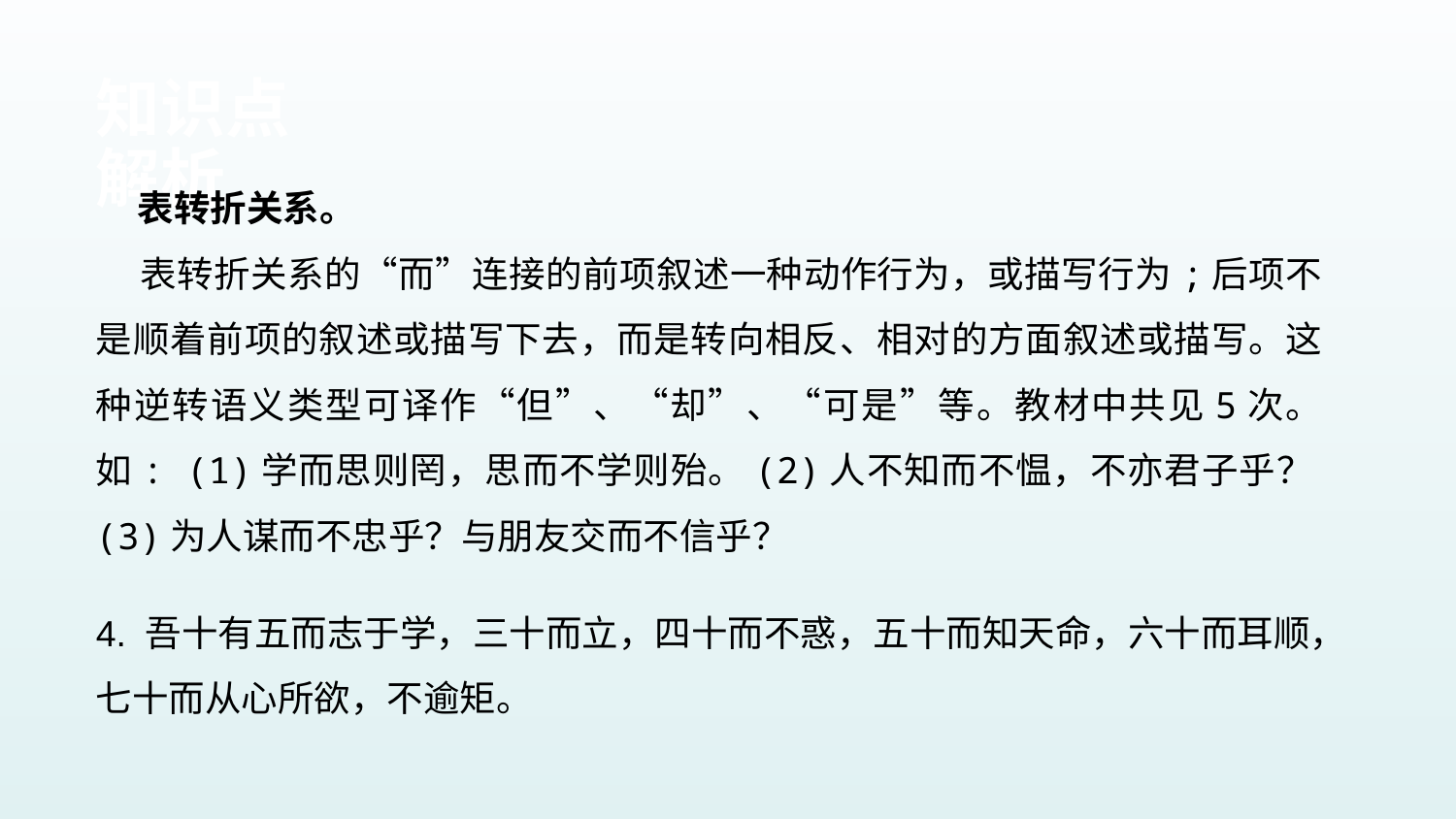

知识点解析
    表转折关系。
    表转折关系的“而”连接的前项叙述一种动作行为，或描写行为;后项不是顺着前项的叙述或描写下去，而是转向相反、相对的方面叙述或描写。这种逆转语义类型可译作“但”、“却”、“可是”等。教材中共见5次。如: (1)学而思则罔，思而不学则殆。(2)人不知而不愠，不亦君子乎？  (3)为人谋而不忠乎？与朋友交而不信乎？
4. 吾十有五而志于学，三十而立，四十而不惑，五十而知天命，六十而耳顺，七十而从心所欲，不逾矩。